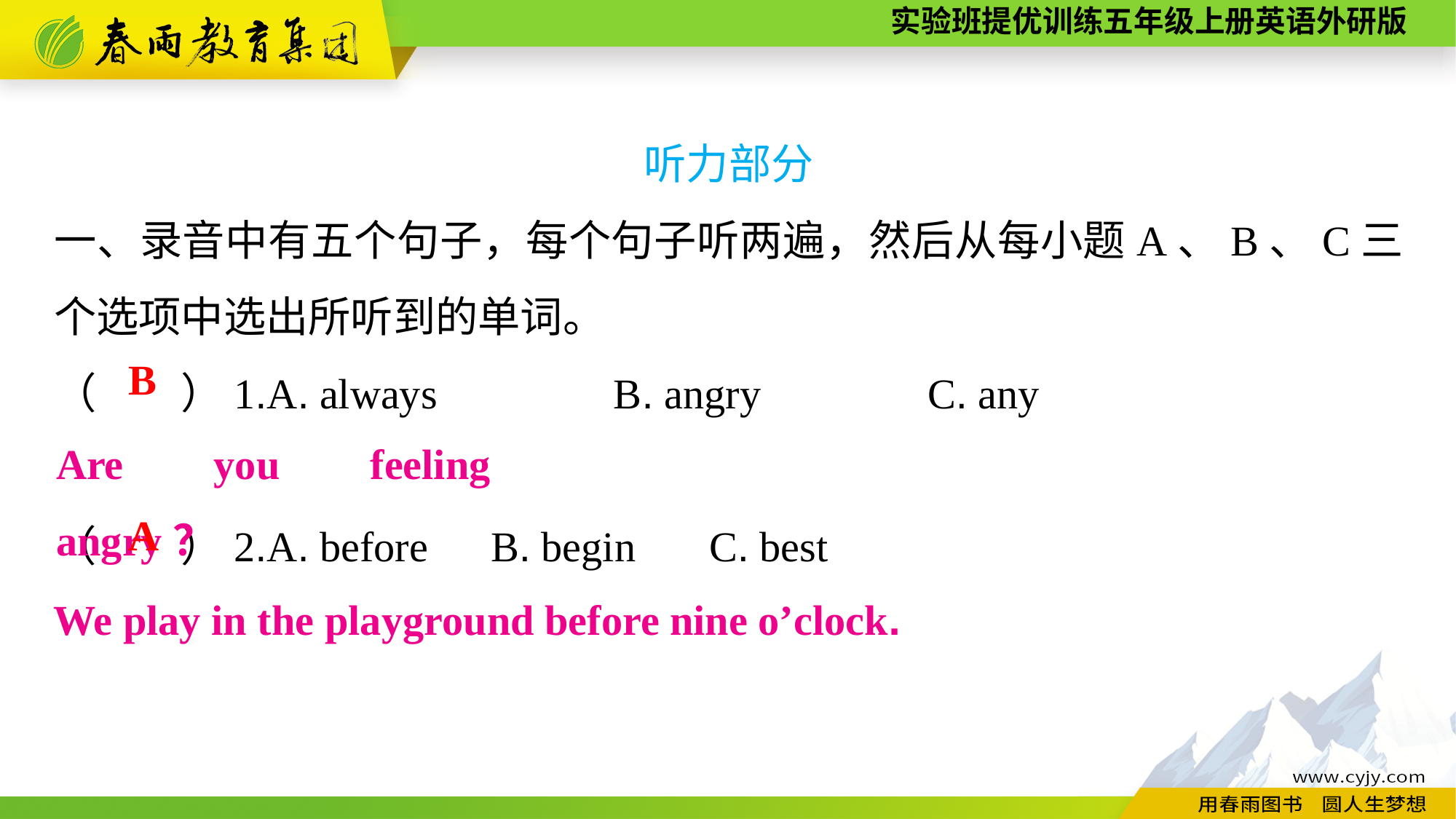

听力部分
一、录音中有五个句子，每个句子听两遍，然后从每小题A、B、C三个选项中选出所听到的单词。
（　　）1.A. always　　　   B. angry　　　	C. any

（　　）2.A. before	B. begin	C. best
B
Are you feeling angry？
A
We play in the playground before nine o’clock.